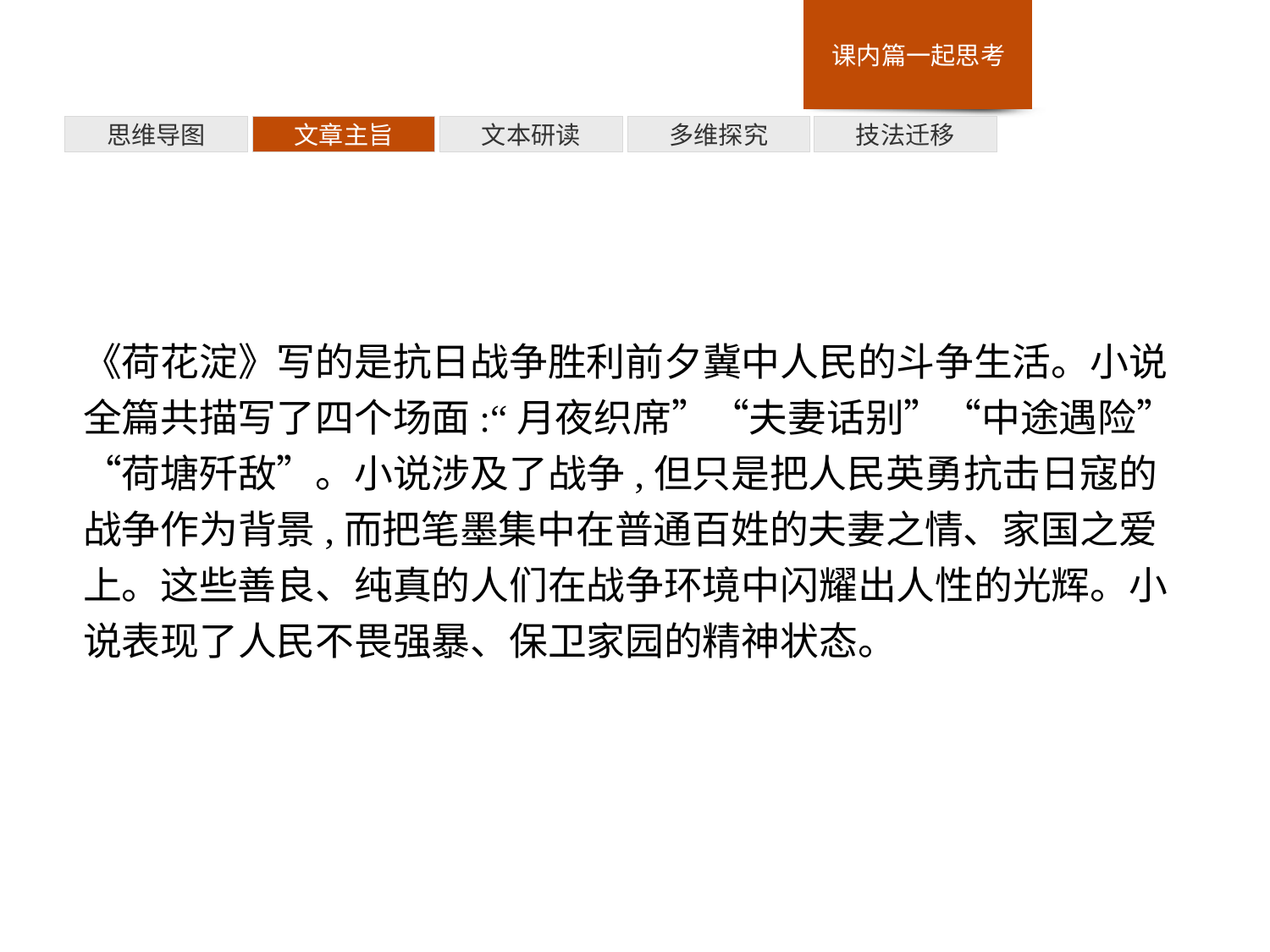

多维探究
思维导图
文章主旨
文本研读
技法迁移
《荷花淀》写的是抗日战争胜利前夕冀中人民的斗争生活。小说全篇共描写了四个场面:“月夜织席”“夫妻话别”“中途遇险”“荷塘歼敌”。小说涉及了战争,但只是把人民英勇抗击日寇的战争作为背景,而把笔墨集中在普通百姓的夫妻之情、家国之爱上。这些善良、纯真的人们在战争环境中闪耀出人性的光辉。小说表现了人民不畏强暴、保卫家园的精神状态。